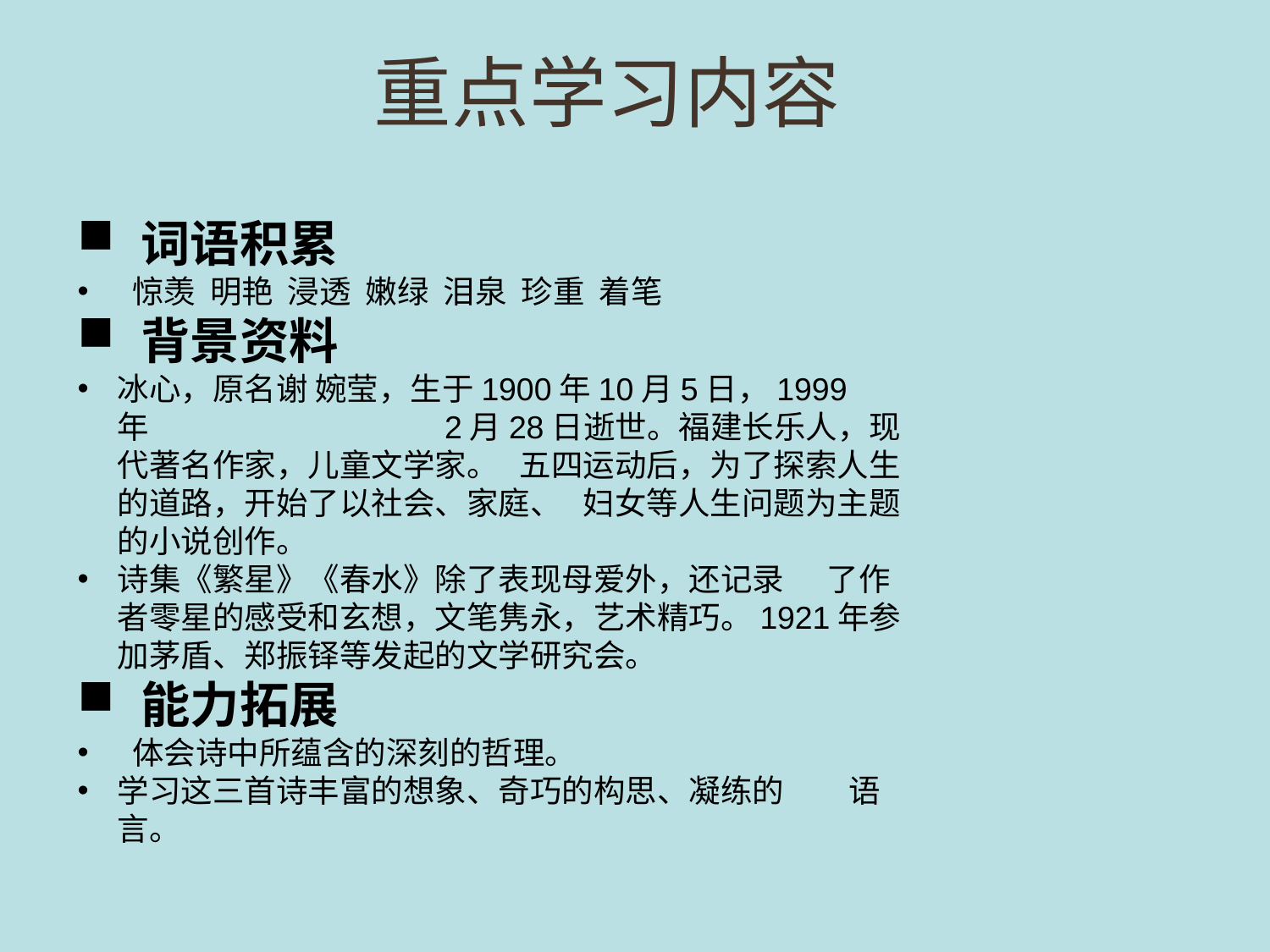

重点学习内容
词语积累
 惊羡  明艳  浸透  嫩绿  泪泉  珍重  着笔
背景资料
冰心，原名谢 婉莹，生于1900年10月5日，1999  年                                        2月28日逝世。福建长乐人，现代著名作家，儿童文学家。   五四运动后，为了探索人生的道路，开始了以社会、家庭、   妇女等人生问题为主题的小说创作。
诗集《繁星》《春水》除了表现母爱外，还记录      了作者零星的感受和玄想，文笔隽永，艺术精巧。1921年参加茅盾、郑振铎等发起的文学研究会。
能力拓展
 体会诗中所蕴含的深刻的哲理。
学习这三首诗丰富的想象、奇巧的构思、凝练的         语言。